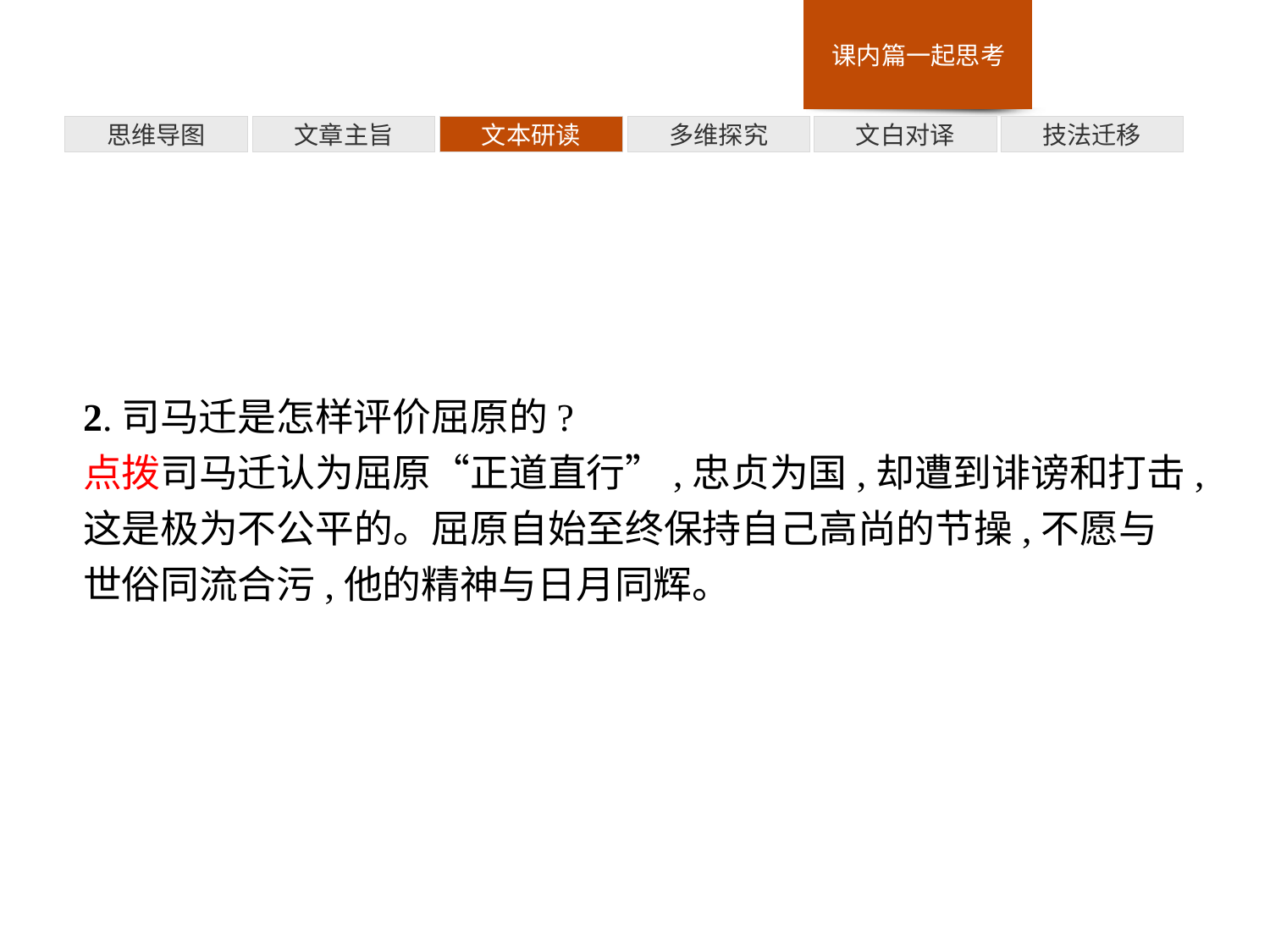

多维探究
思维导图
文章主旨
文本研读
文白对译
技法迁移
2.司马迁是怎样评价屈原的?
点拨司马迁认为屈原“正道直行”,忠贞为国,却遭到诽谤和打击,这是极为不公平的。屈原自始至终保持自己高尚的节操,不愿与世俗同流合污,他的精神与日月同辉。